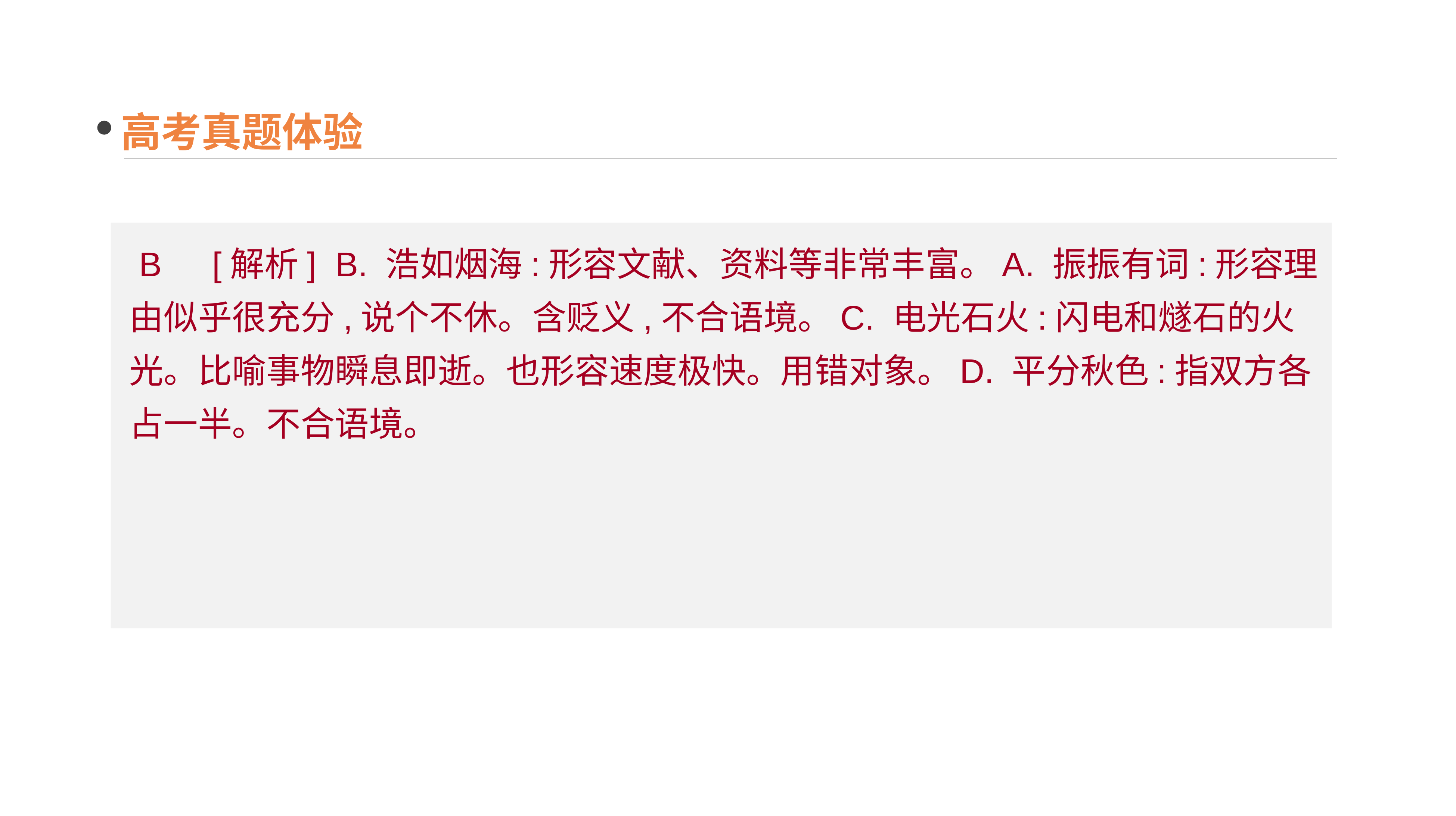

高考真题体验

 B　[解析]  B. 浩如烟海:形容文献、资料等非常丰富。A. 振振有词:形容理由似乎很充分,说个不休。含贬义,不合语境。C. 电光石火:闪电和燧石的火光。比喻事物瞬息即逝。也形容速度极快。用错对象。D. 平分秋色:指双方各占一半。不合语境。